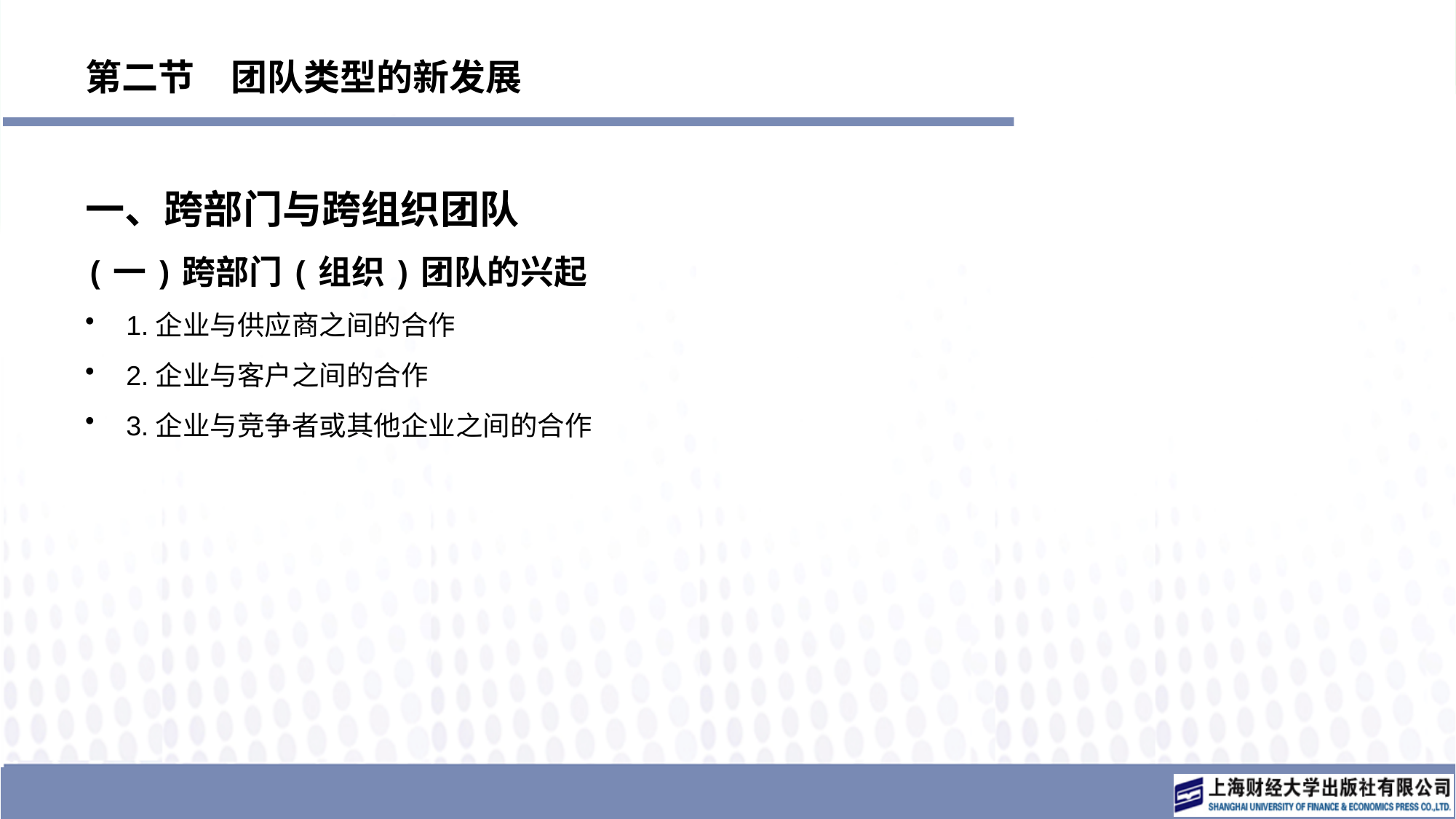

# 第二节　团队类型的新发展
一、跨部门与跨组织团队
(一)跨部门(组织)团队的兴起
1.企业与供应商之间的合作
2.企业与客户之间的合作
3.企业与竞争者或其他企业之间的合作